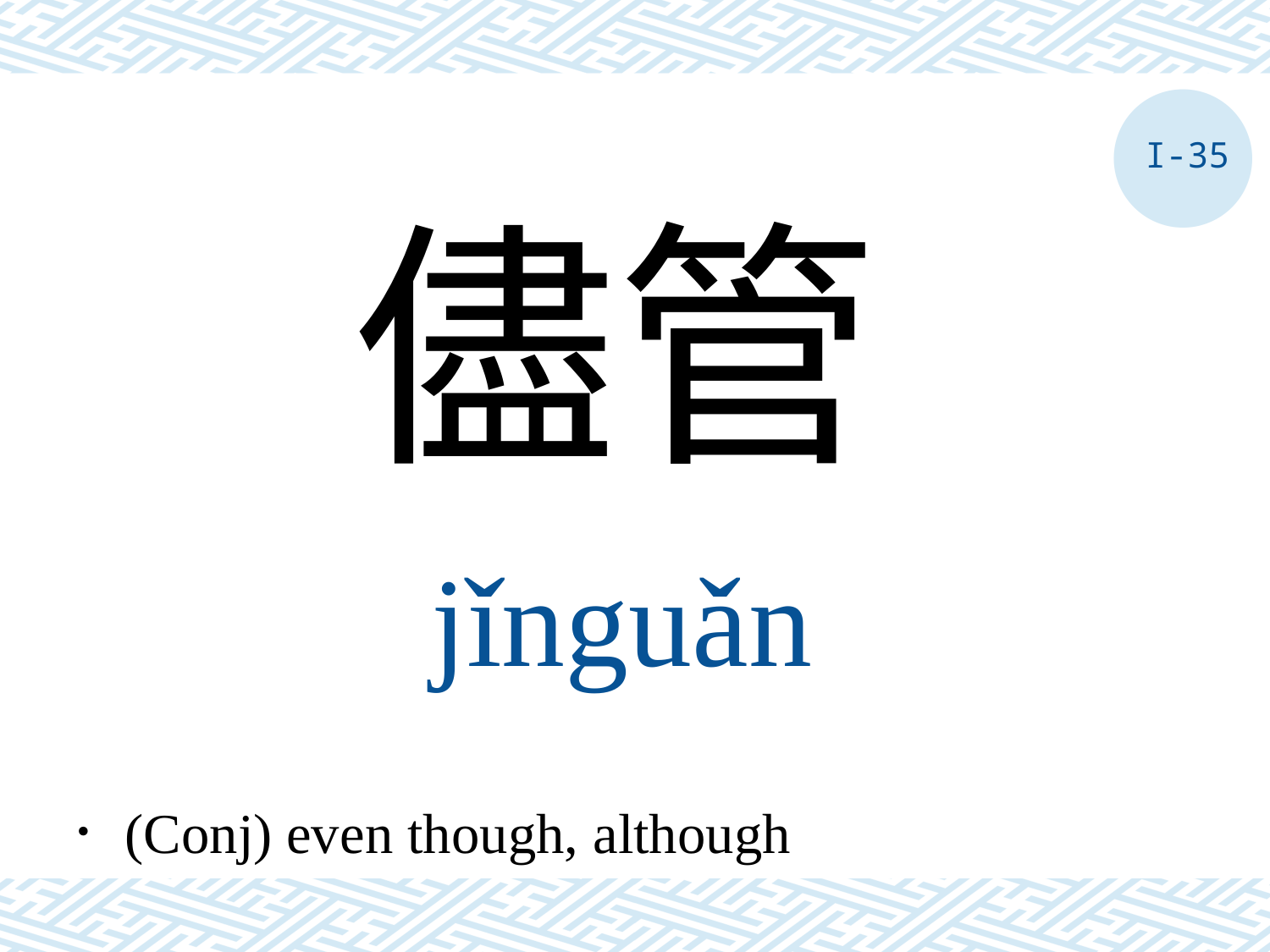

I-35

儘管
jǐnguǎn
．(Conj) even though, although